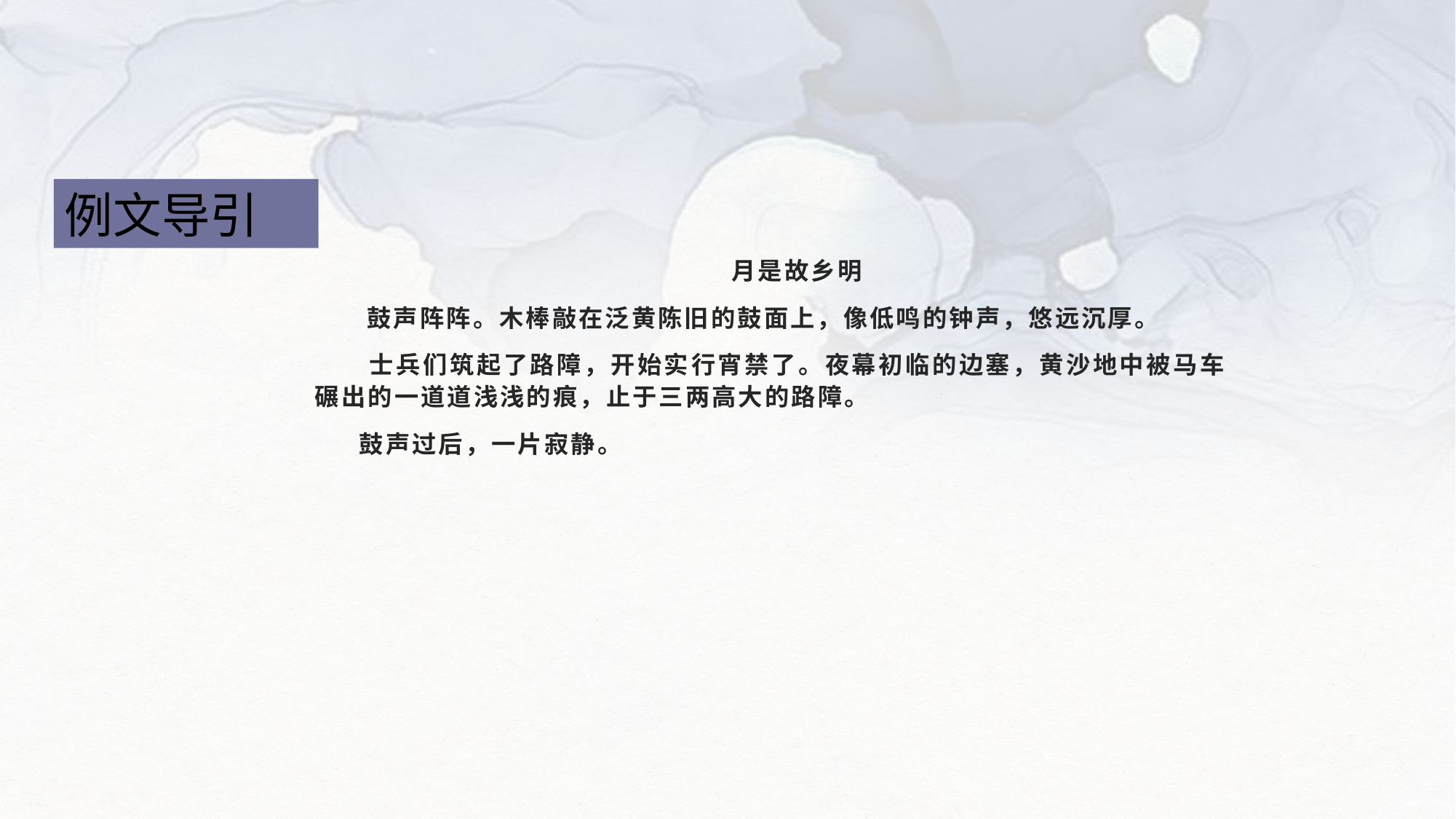

例文导引
      月是故乡明
      鼓声阵阵。木棒敲在泛黄陈旧的鼓面上，像低鸣的钟声，悠远沉厚。
      士兵们筑起了路障，开始实行宵禁了。夜幕初临的边塞，黄沙地中被马车碾出的一道道浅浅的痕，止于三两高大的路障。
     鼓声过后，一片寂静。